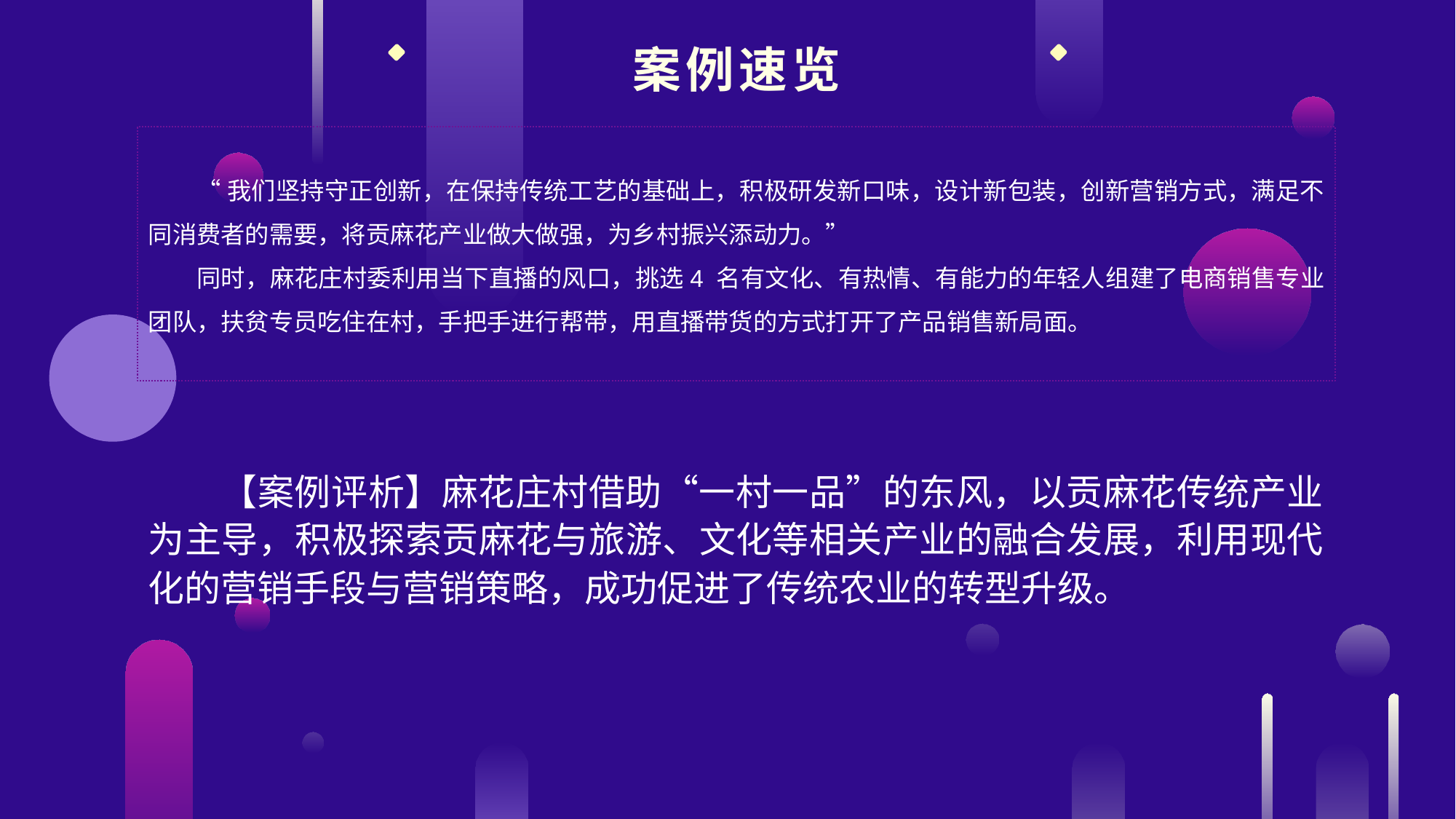

案例速览

“我们坚持守正创新，在保持传统工艺的基础上，积极研发新口味，设计新包装，创新营销方式，满足不同消费者的需要，将贡麻花产业做大做强，为乡村振兴添动力。”
同时，麻花庄村委利用当下直播的风口，挑选4 名有文化、有热情、有能力的年轻人组建了电商销售专业团队，扶贫专员吃住在村，手把手进行帮带，用直播带货的方式打开了产品销售新局面。

【案例评析】麻花庄村借助“一村一品”的东风，以贡麻花传统产业为主导，积极探索贡麻花与旅游、文化等相关产业的融合发展，利用现代化的营销手段与营销策略，成功促进了传统农业的转型升级。